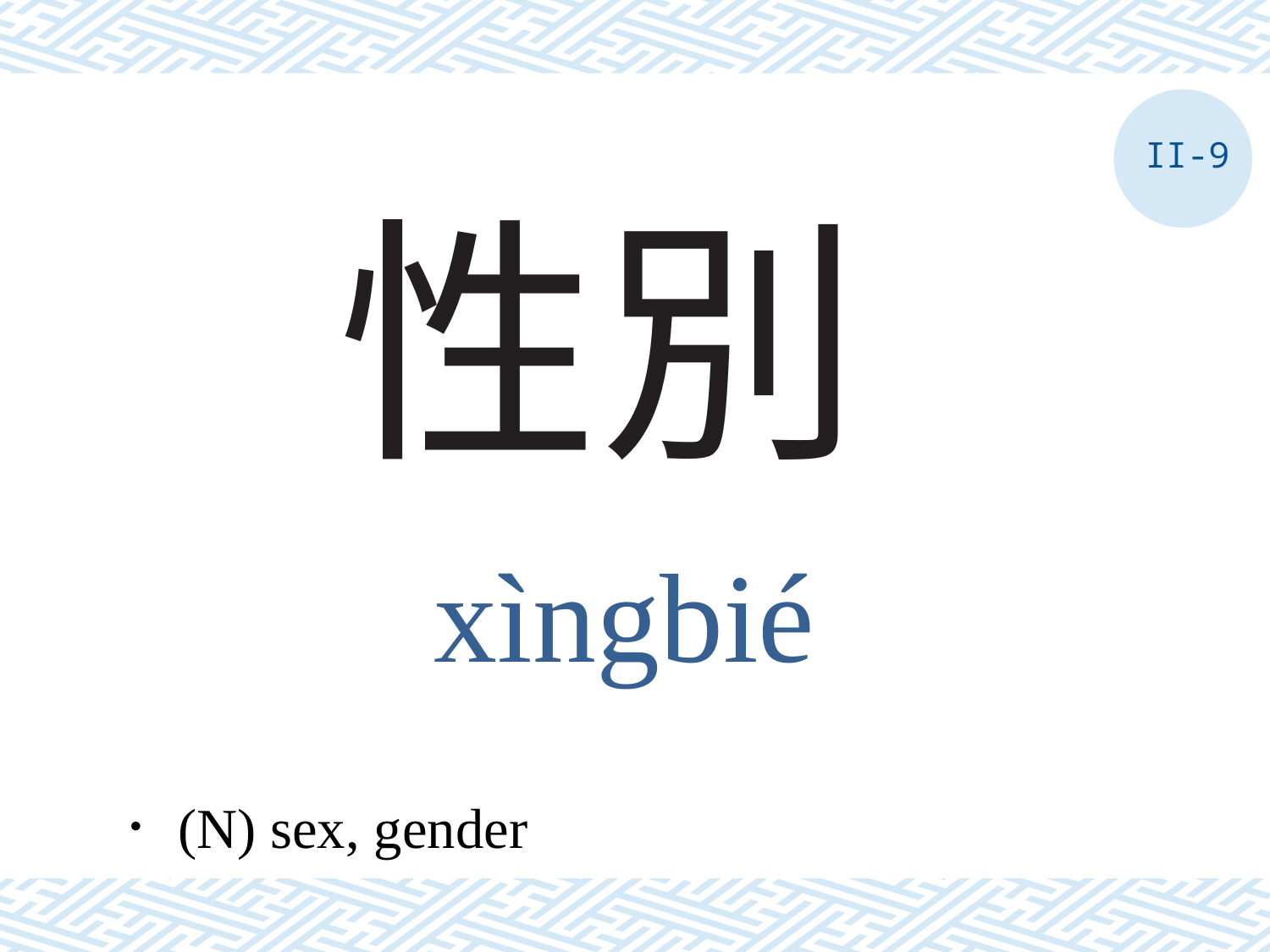

II-9

# 性別
xìngbié
．(N) sex, gender